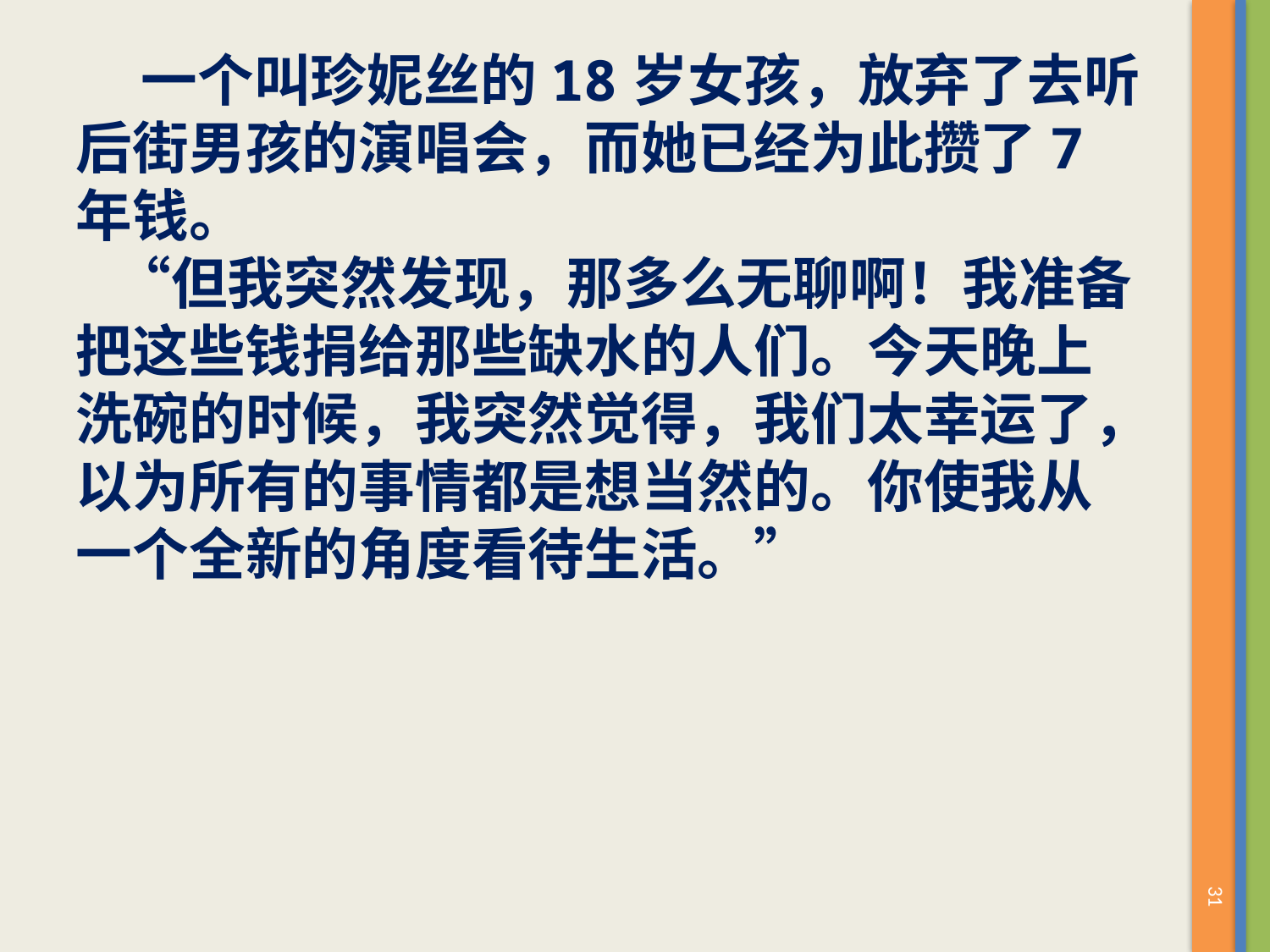

一个叫珍妮丝的18岁女孩，放弃了去听后街男孩的演唱会，而她已经为此攒了7年钱。
   “但我突然发现，那多么无聊啊！我准备把这些钱捐给那些缺水的人们。今天晚上洗碗的时候，我突然觉得，我们太幸运了，以为所有的事情都是想当然的。你使我从一个全新的角度看待生活。”
31